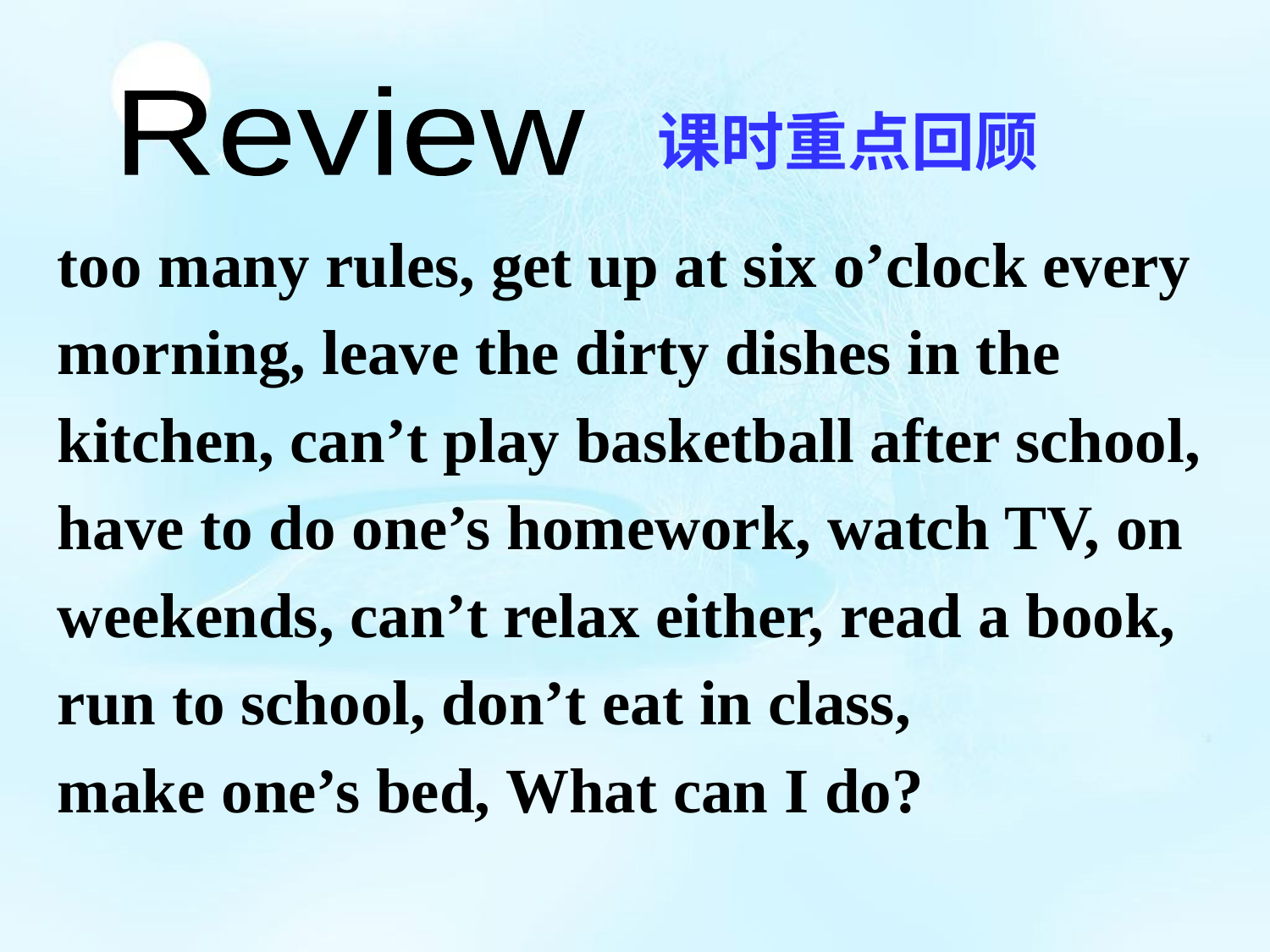

Review
课时重点回顾
too many rules, get up at six o’clock every morning, leave the dirty dishes in the kitchen, can’t play basketball after school,
have to do one’s homework, watch TV, on weekends, can’t relax either, read a book, run to school, don’t eat in class,
make one’s bed, What can I do?